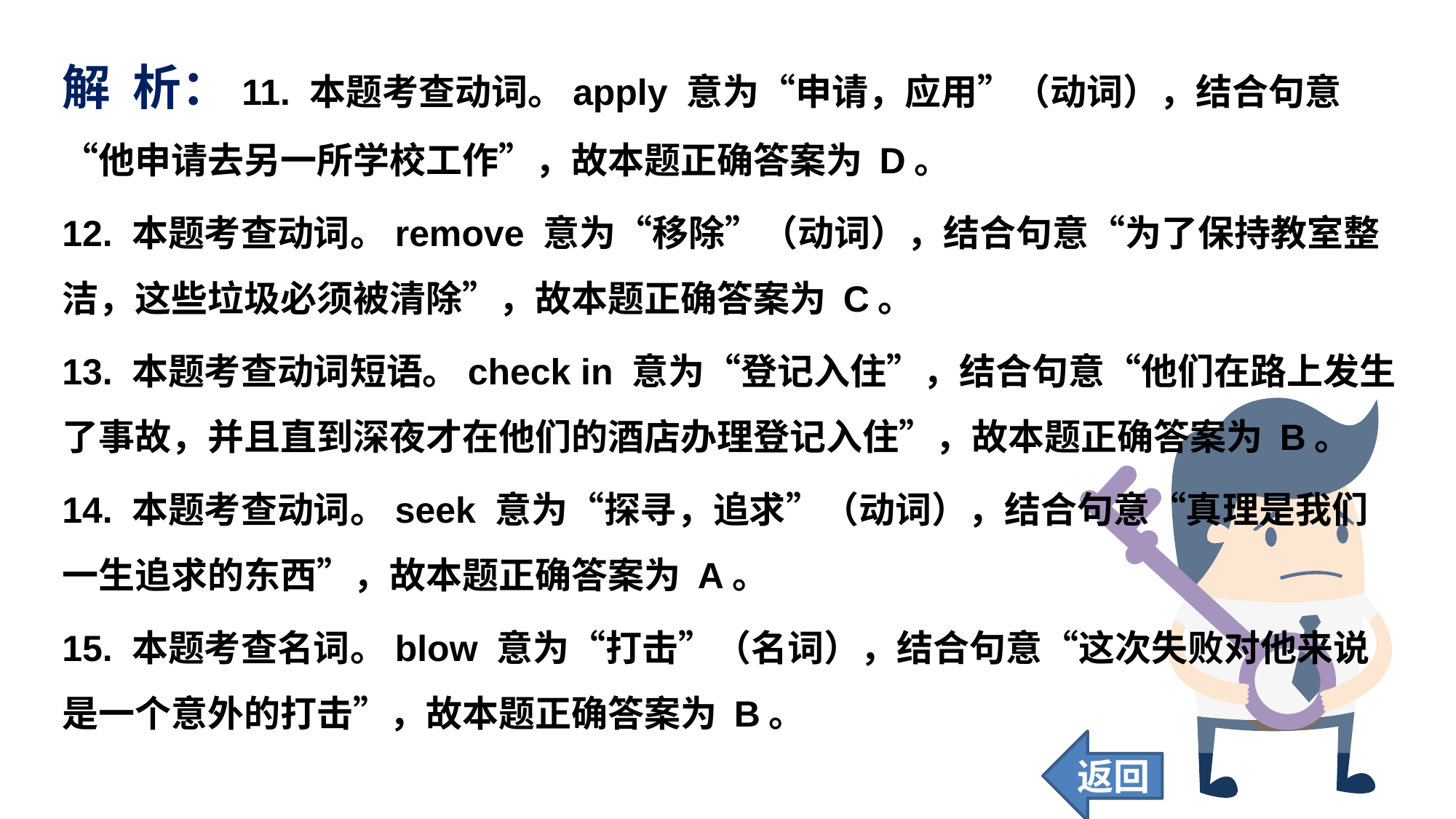

解  析：11. 本题考查动词。apply 意为“申请，应用”（动词），结合句意“他申请去另一所学校工作”，故本题正确答案为 D。
12. 本题考查动词。remove 意为“移除”（动词），结合句意“为了保持教室整洁，这些垃圾必须被清除”，故本题正确答案为 C。
13. 本题考查动词短语。check in 意为“登记入住”，结合句意“他们在路上发生了事故，并且直到深夜才在他们的酒店办理登记入住”，故本题正确答案为 B。
14. 本题考查动词。seek 意为“探寻，追求”（动词），结合句意“真理是我们一生追求的东西”，故本题正确答案为 A。
15. 本题考查名词。blow 意为“打击”（名词），结合句意“这次失败对他来说是一个意外的打击”，故本题正确答案为 B。

返回
65